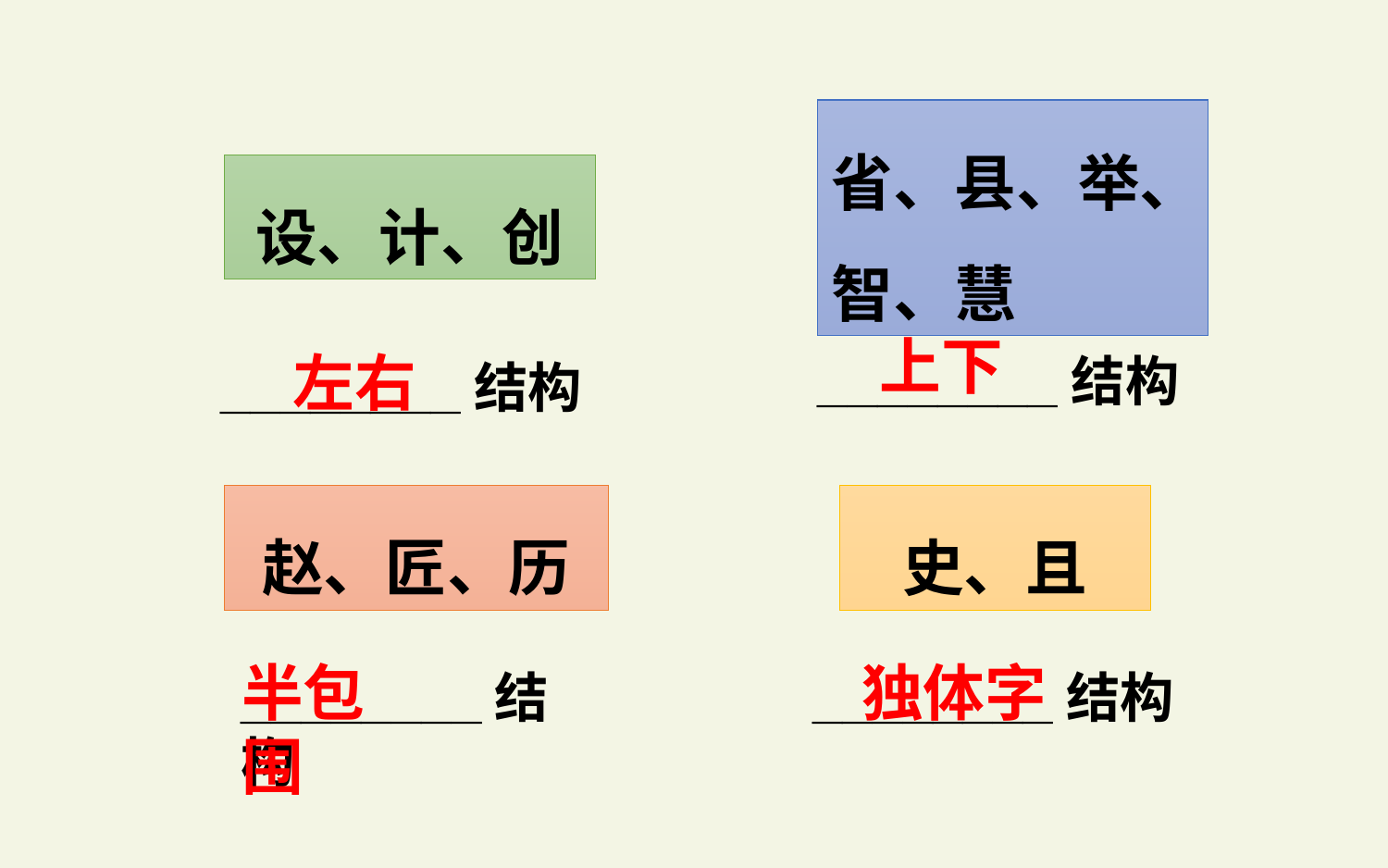

省、县、举、智、慧
________结构
设、计、创
________结构
上下
左右
史、且
________结构
赵、匠、历
________结构
独体字
半包围